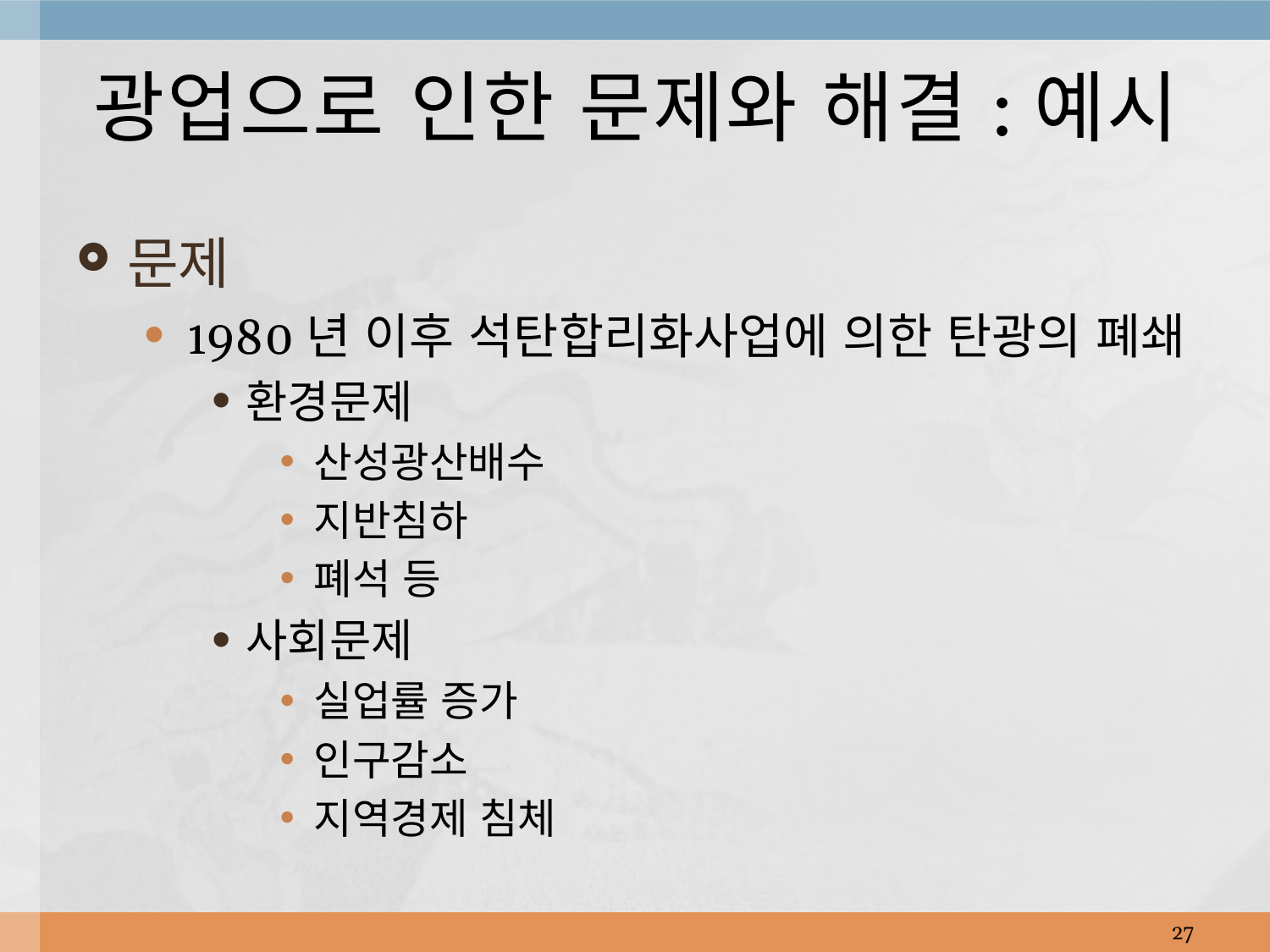

# 광업으로 인한 문제와 해결:예시
문제
1980년 이후 석탄합리화사업에 의한 탄광의 폐쇄
환경문제
산성광산배수
지반침하
폐석 등
사회문제
실업률 증가
인구감소
지역경제 침체

27